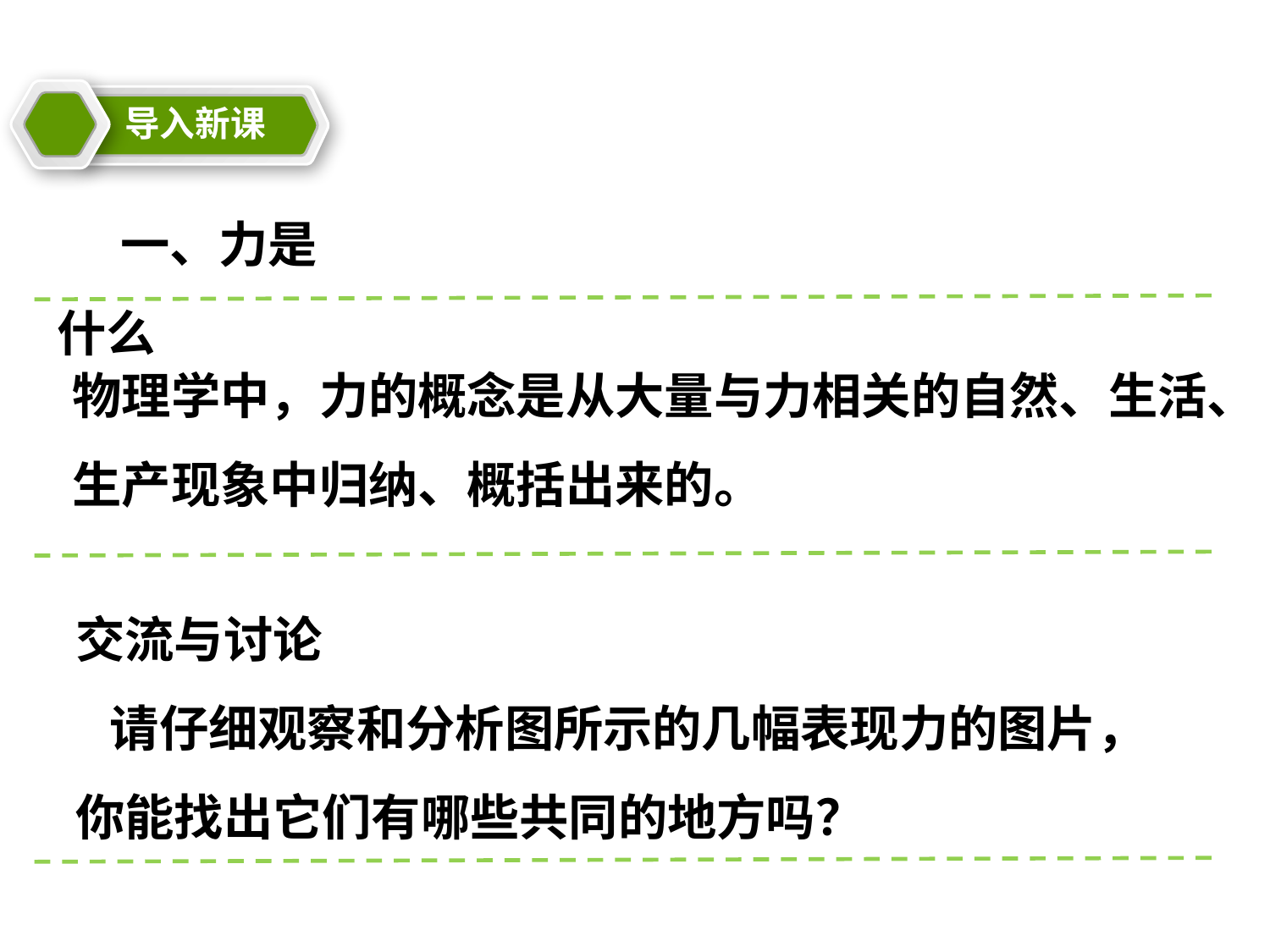

导入新课
教学目标
一、力是什么
物理学中，力的概念是从大量与力相关的自然、生活、生产现象中归纳、概括出来的。
交流与讨论
  请仔细观察和分析图所示的几幅表现力的图片，你能找出它们有哪些共同的地方吗？